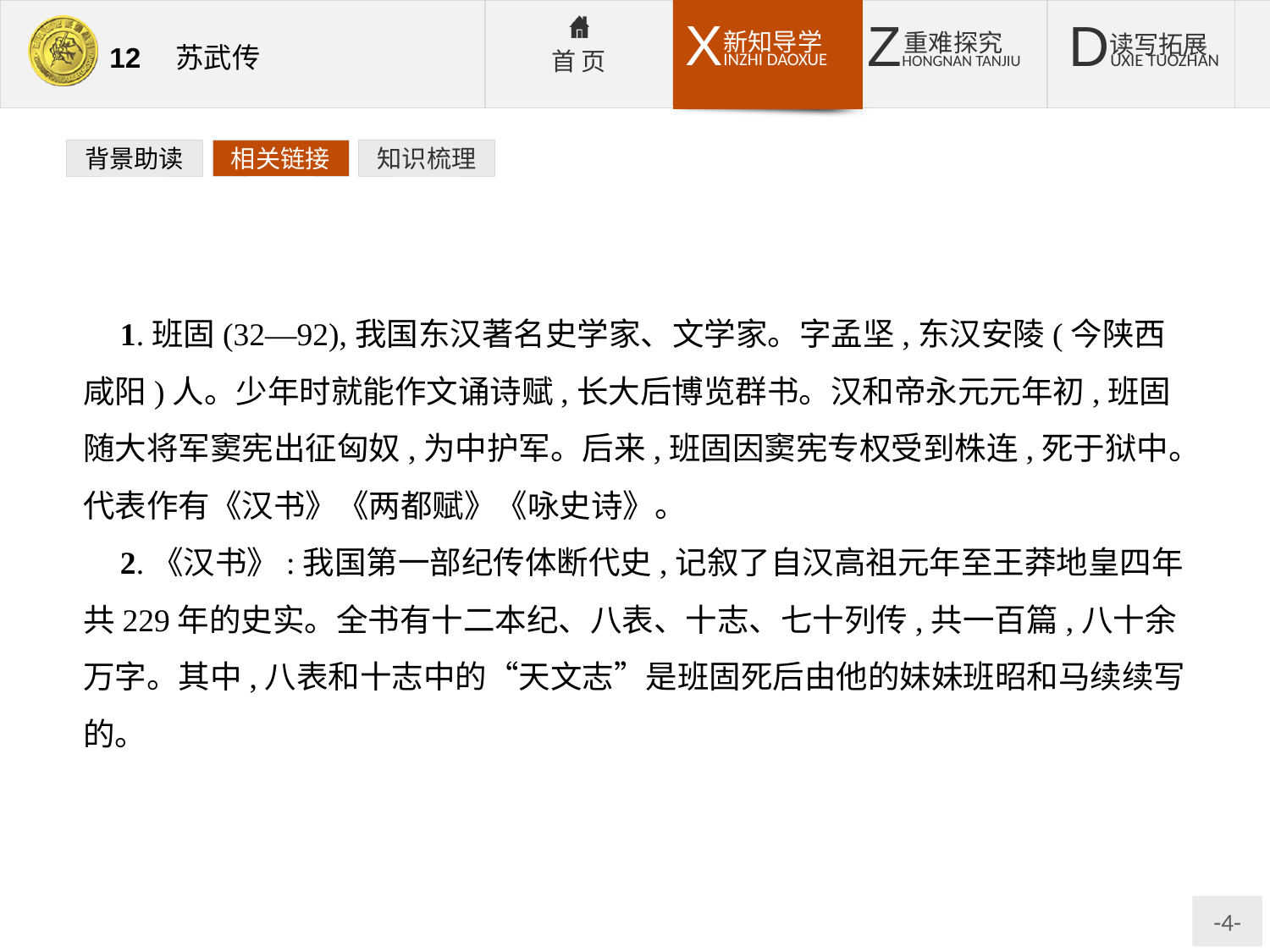

背景助读
相关链接
知识梳理
1.班固(32—92),我国东汉著名史学家、文学家。字孟坚,东汉安陵(今陕西咸阳)人。少年时就能作文诵诗赋,长大后博览群书。汉和帝永元元年初,班固随大将军窦宪出征匈奴,为中护军。后来,班固因窦宪专权受到株连,死于狱中。代表作有《汉书》《两都赋》《咏史诗》。
2.《汉书》:我国第一部纪传体断代史,记叙了自汉高祖元年至王莽地皇四年共229年的史实。全书有十二本纪、八表、十志、七十列传,共一百篇,八十余万字。其中,八表和十志中的“天文志”是班固死后由他的妹妹班昭和马续续写的。